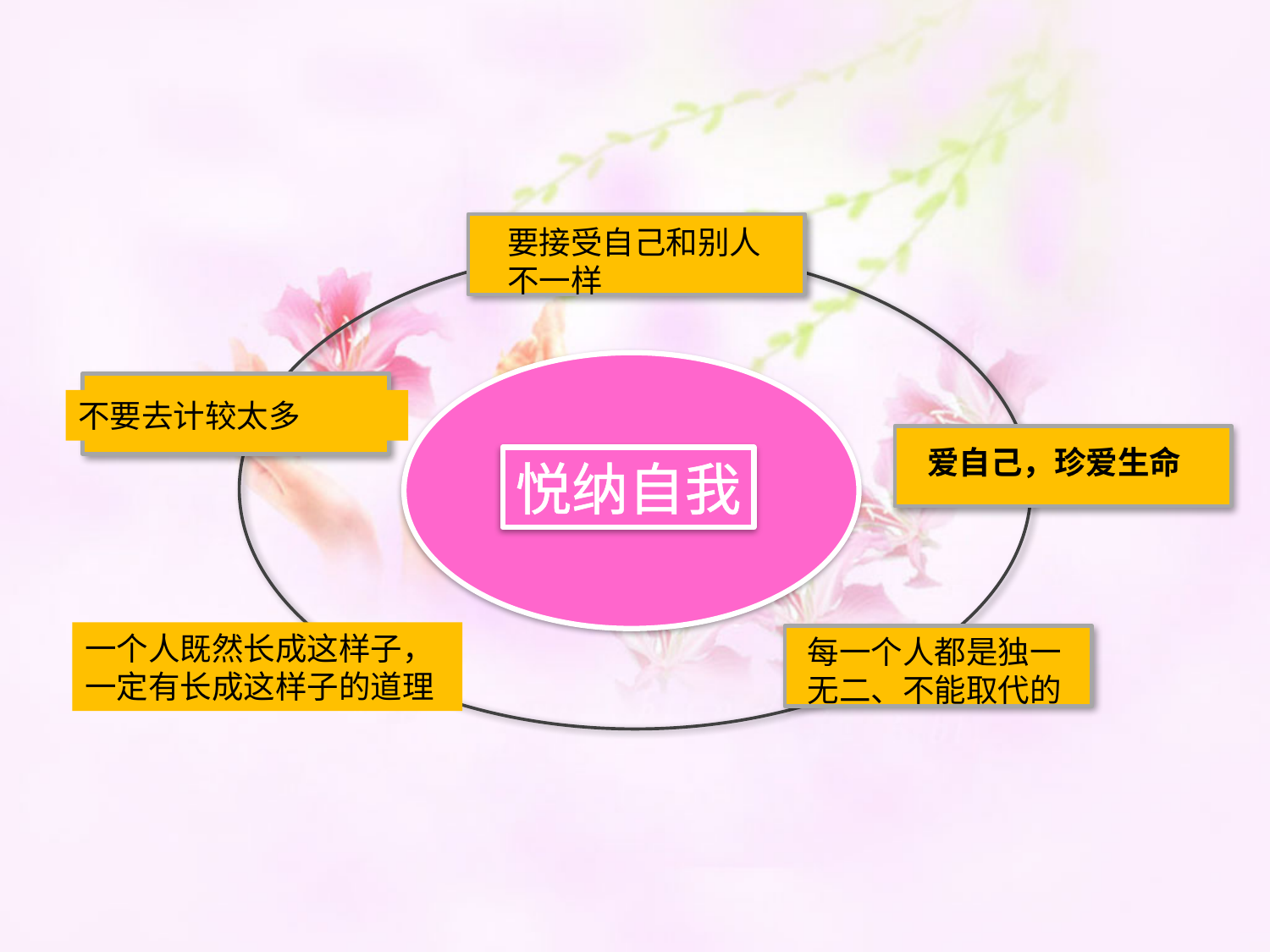

要接受自己和别人不一样

悦纳自我

不要去计较太多

爱自己，珍爱生命
一个人既然长成这样子，
一定有长成这样子的道理

每一个人都是独一无二、不能取代的